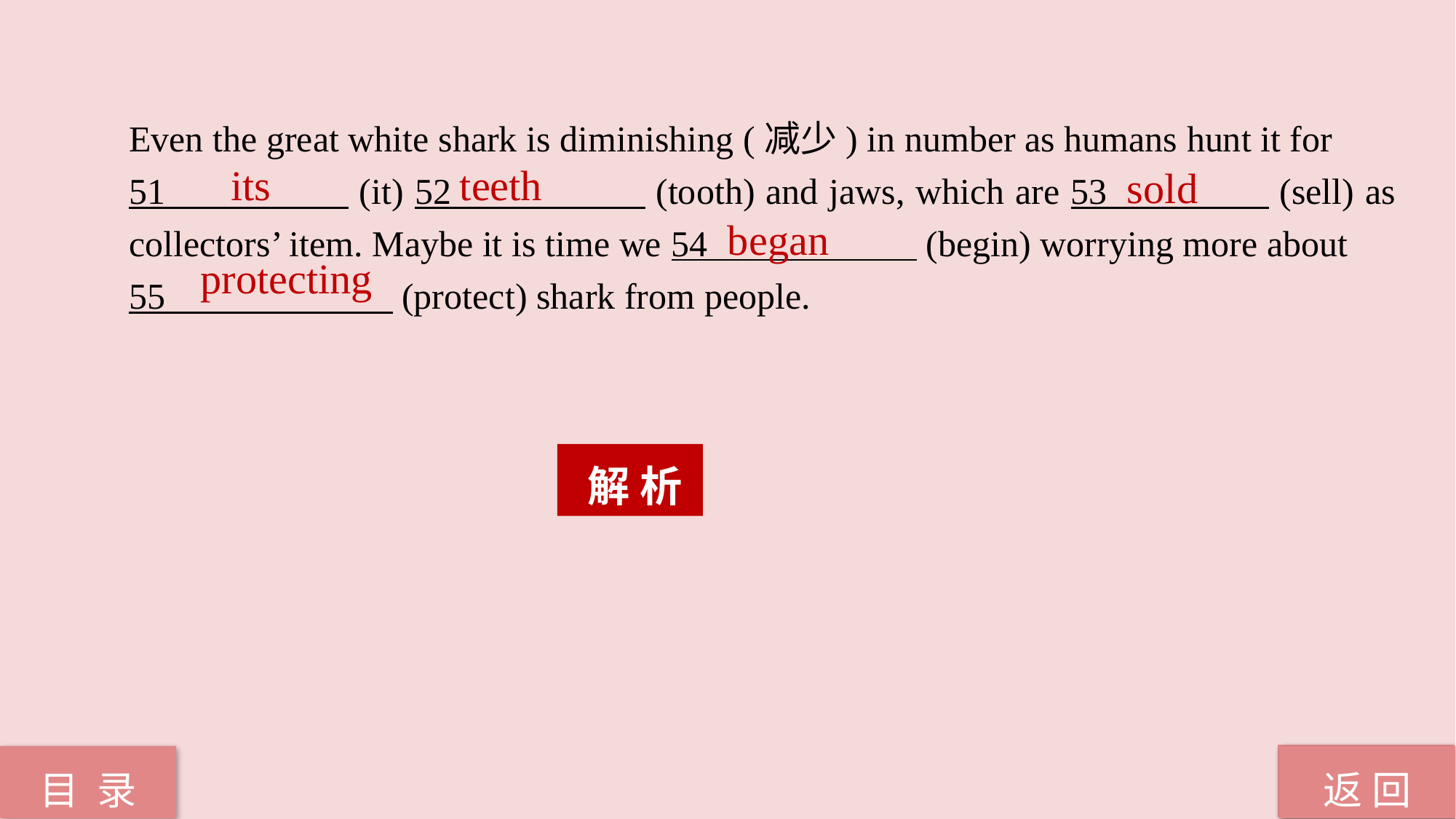

Even the great white shark is diminishing (减少) in number as humans hunt it for
51                  (it) 52                   (tooth) and jaws, which are 53                (sell) as collectors’ item. Maybe it is time we 54                        (begin) worrying more about
55                          (protect) shark from people.

its
teeth
sold
 protecting
began
 解 析
返 回